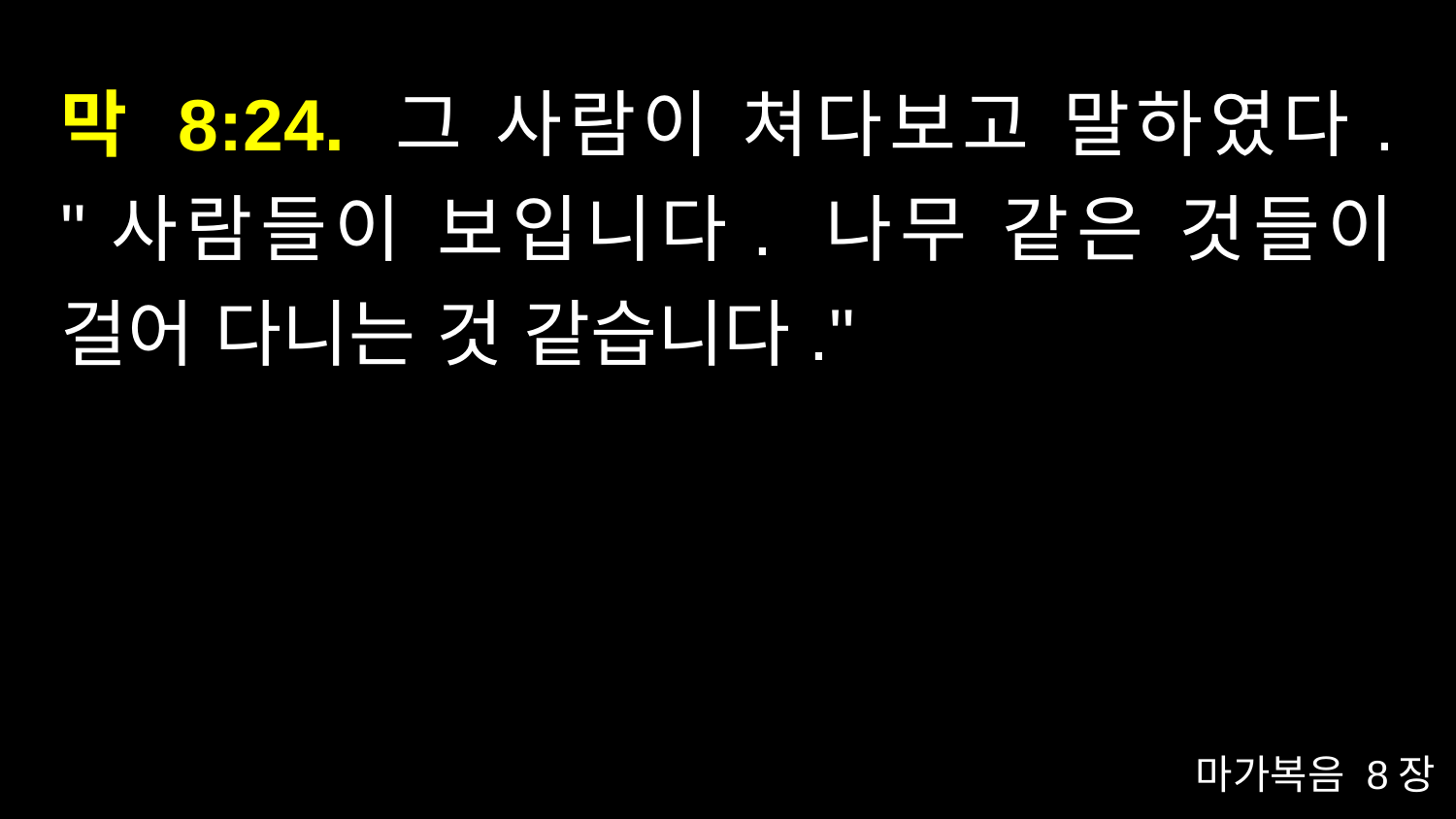

# 막 8:24. 그 사람이 쳐다보고 말하였다. "사람들이 보입니다. 나무 같은 것들이 걸어 다니는 것 같습니다."
마가복음 8장